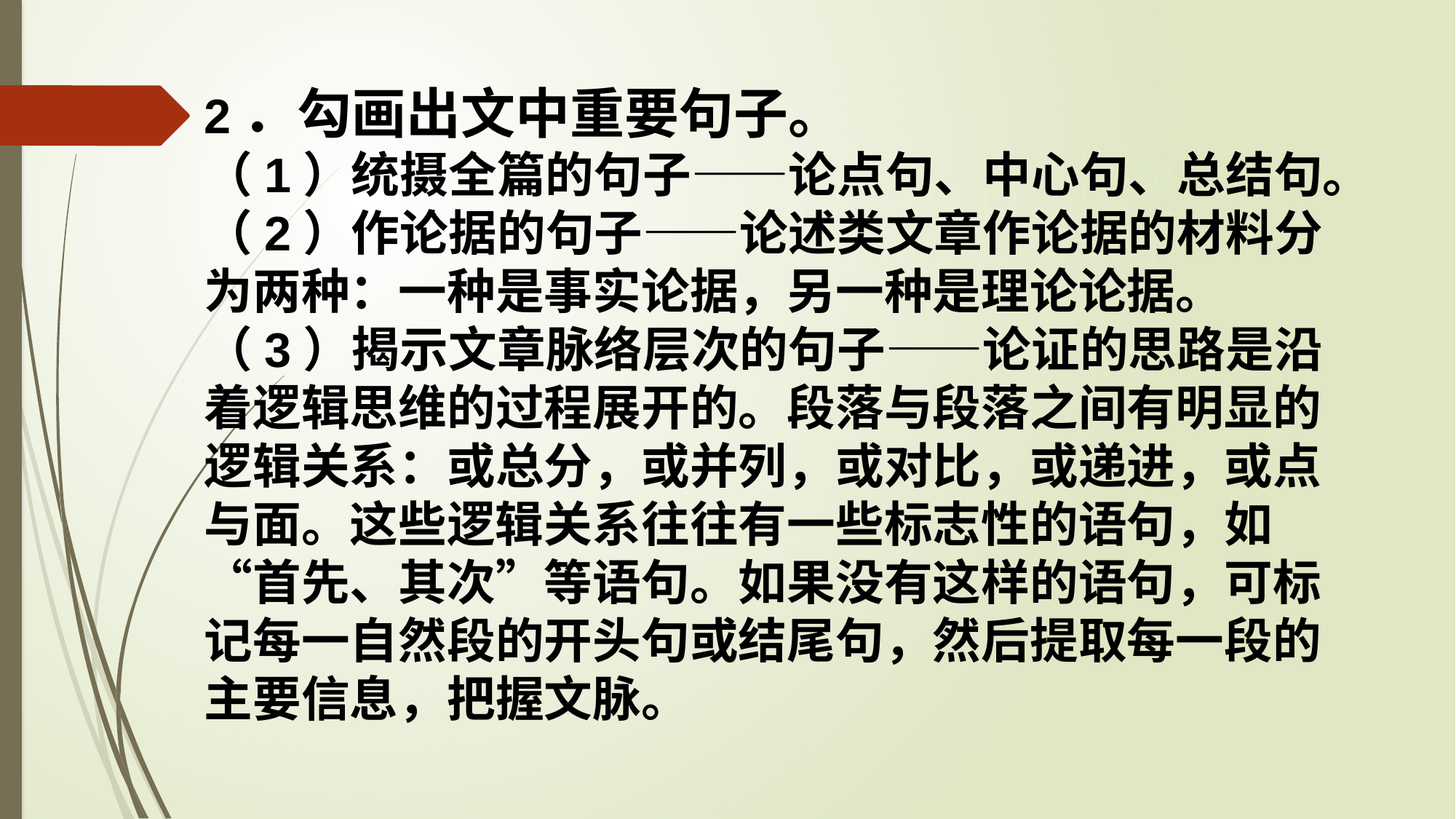

2．勾画出文中重要句子。
（1）统摄全篇的句子——论点句、中心句、总结句。（2）作论据的句子——论述类文章作论据的材料分为两种：一种是事实论据，另一种是理论论据。（3）揭示文章脉络层次的句子——论证的思路是沿着逻辑思维的过程展开的。段落与段落之间有明显的逻辑关系：或总分，或并列，或对比，或递进，或点与面。这些逻辑关系往往有一些标志性的语句，如“首先、其次”等语句。如果没有这样的语句，可标记每一自然段的开头句或结尾句，然后提取每一段的主要信息，把握文脉。